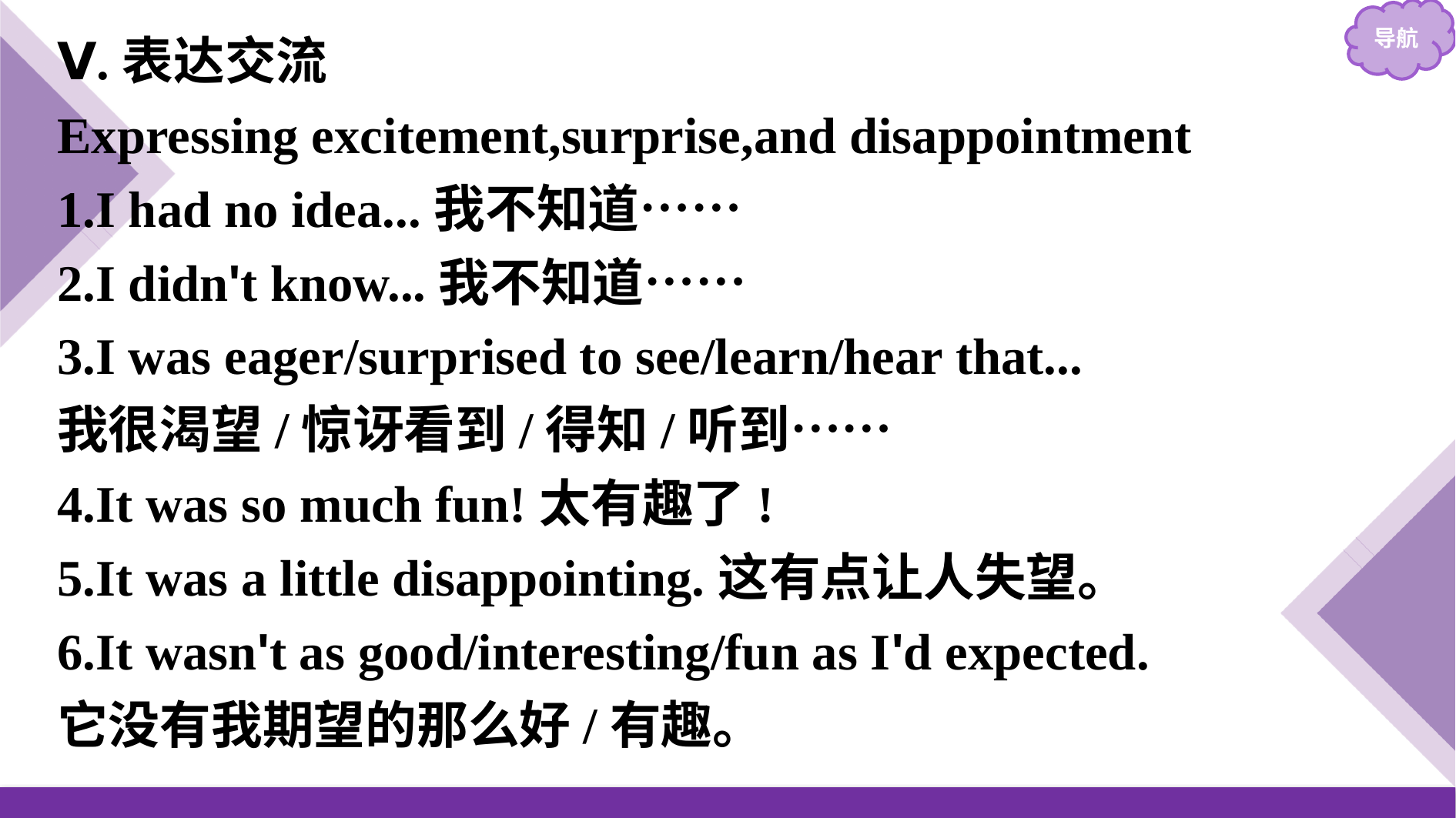

Ⅴ.表达交流
Expressing excitement,surprise,and disappointment
1.I had no idea...我不知道……
2.I didn't know...我不知道……
3.I was eager/surprised to see/learn/hear that...
我很渴望/惊讶看到/得知/听到……
4.It was so much fun!太有趣了!
5.It was a little disappointing.这有点让人失望。
6.It wasn't as good/interesting/fun as I'd expected.
它没有我期望的那么好/有趣。